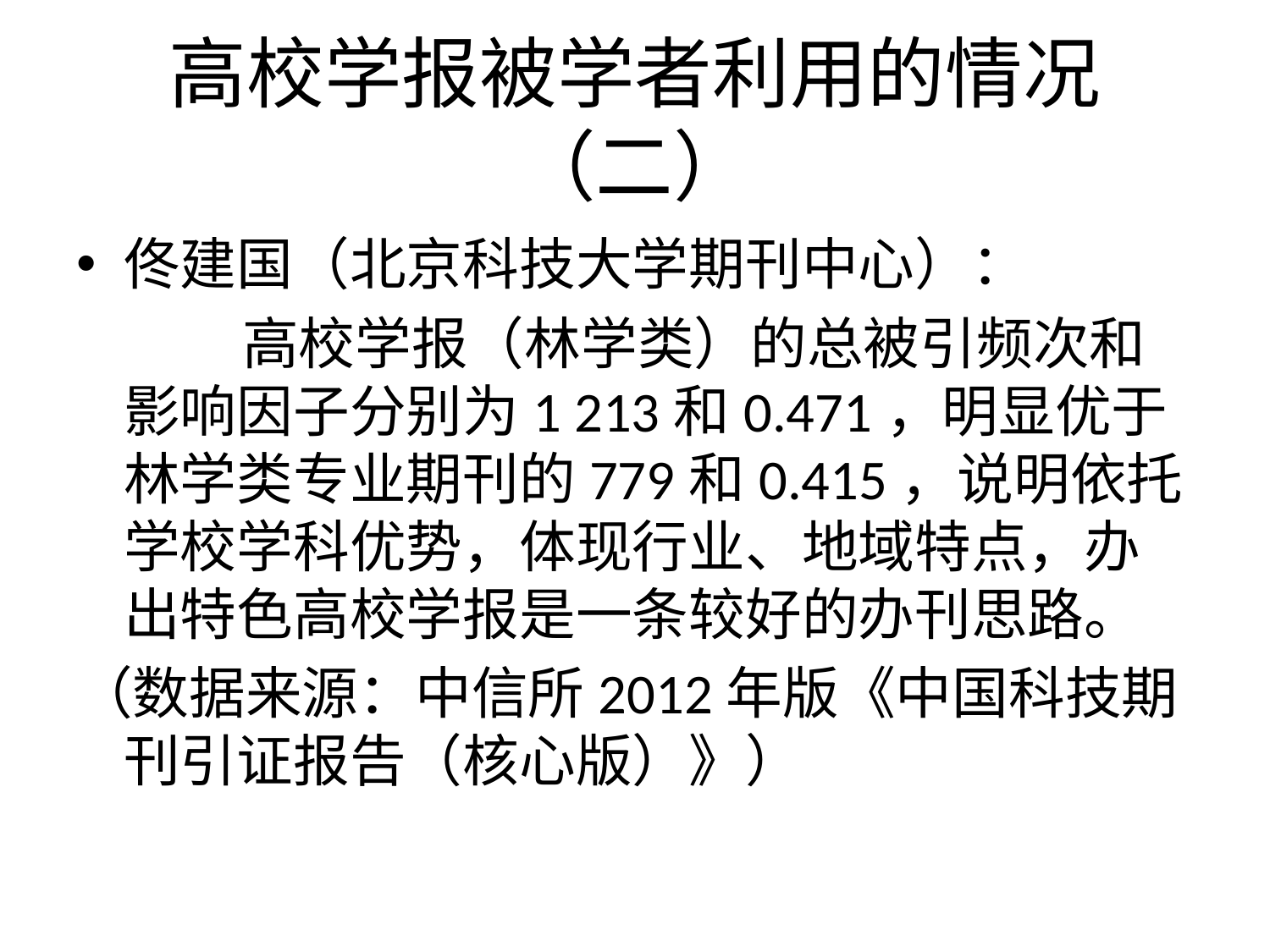

# 高校学报被学者利用的情况（二）
佟建国（北京科技大学期刊中心）：
            高校学报（林学类）的总被引频次和影响因子分别为1 213和0.471，明显优于林学类专业期刊的779和0.415，说明依托学校学科优势，体现行业、地域特点，办出特色高校学报是一条较好的办刊思路。
（数据来源：中信所2012年版《中国科技期刊引证报告（核心版）》）